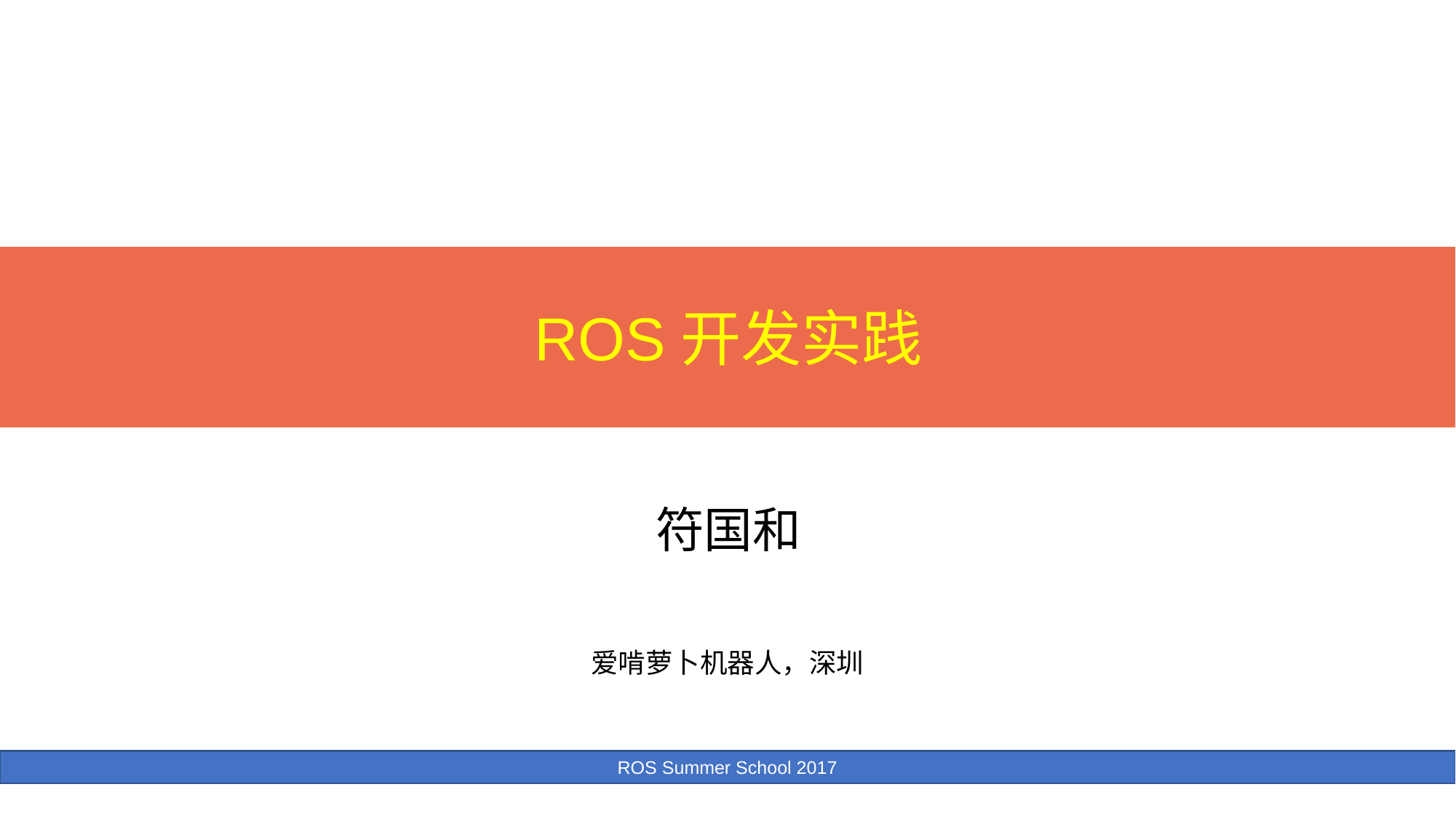

ROS开发实践
符国和

爱啃萝卜机器人，深圳
ROS Summer School 2017